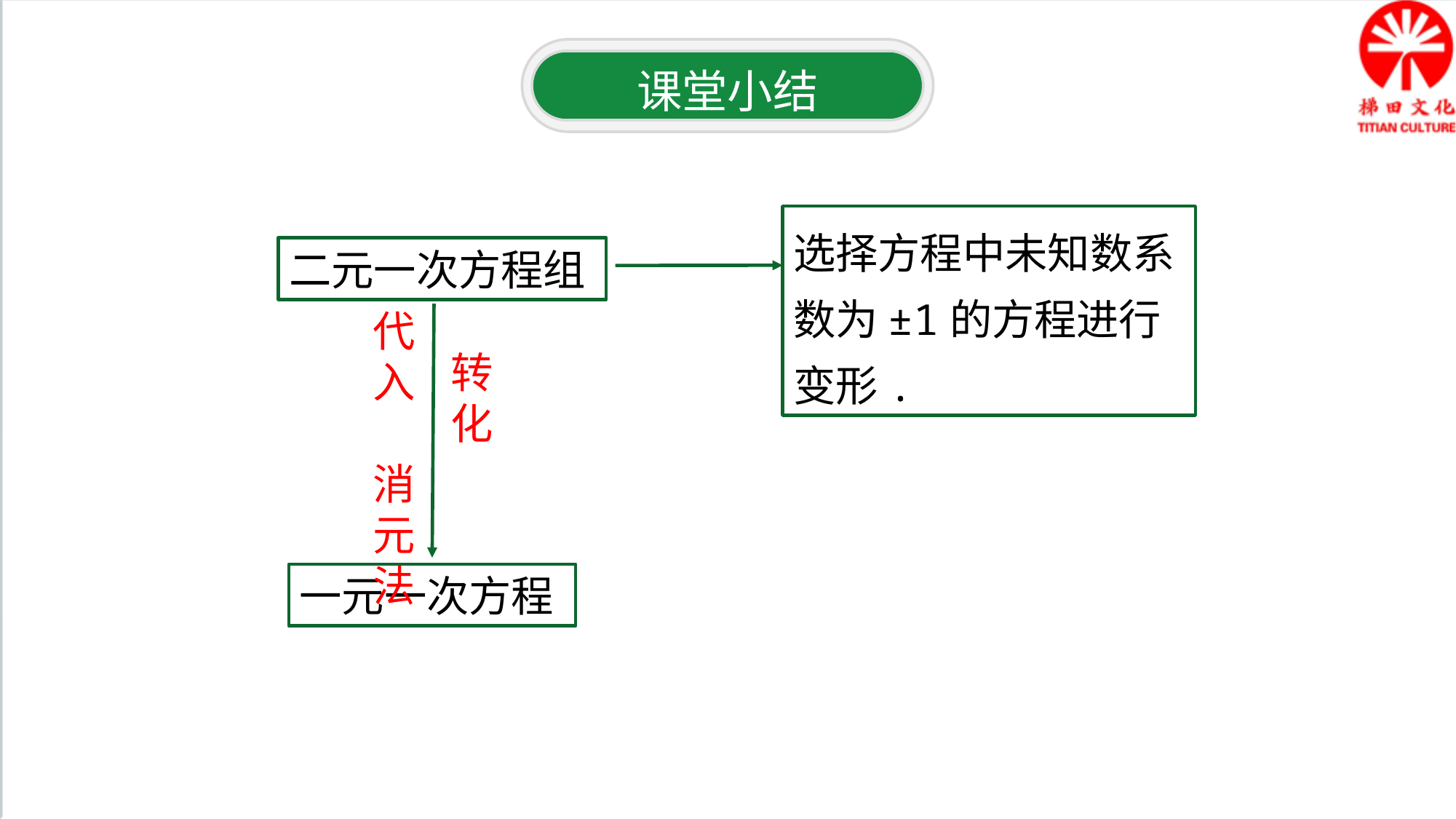

课堂小结
选择方程中未知数系数为±1的方程进行变形.
二元一次方程组

代入 消元法
转 化

一元一次方程